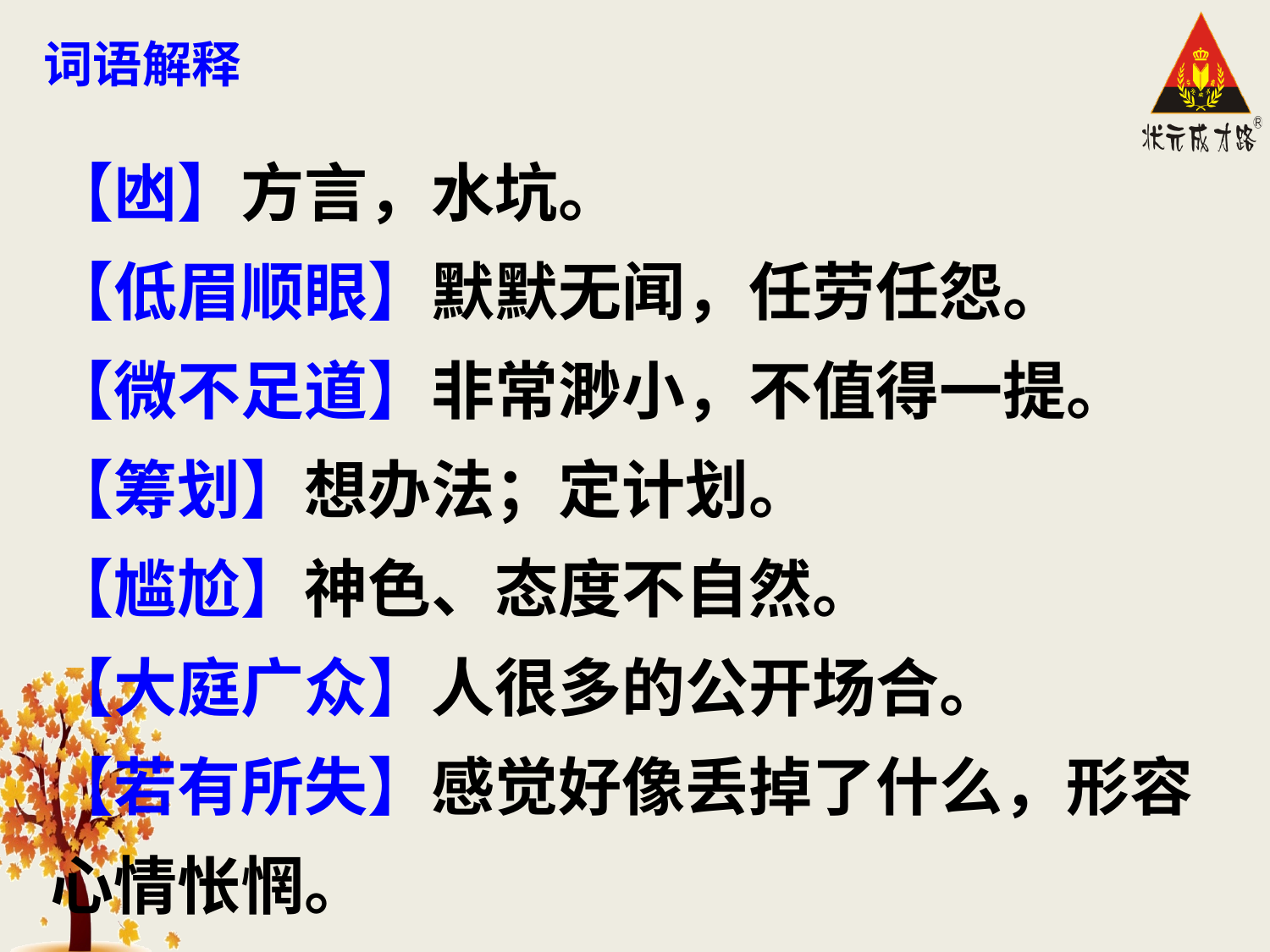

词语解释

【凼】方言，水坑。
【低眉顺眼】默默无闻，任劳任怨。
【微不足道】非常渺小，不值得一提。
【筹划】想办法；定计划。
【尴尬】神色、态度不自然。
【大庭广众】人很多的公开场合。
【若有所失】感觉好像丢掉了什么，形容心情怅惘。